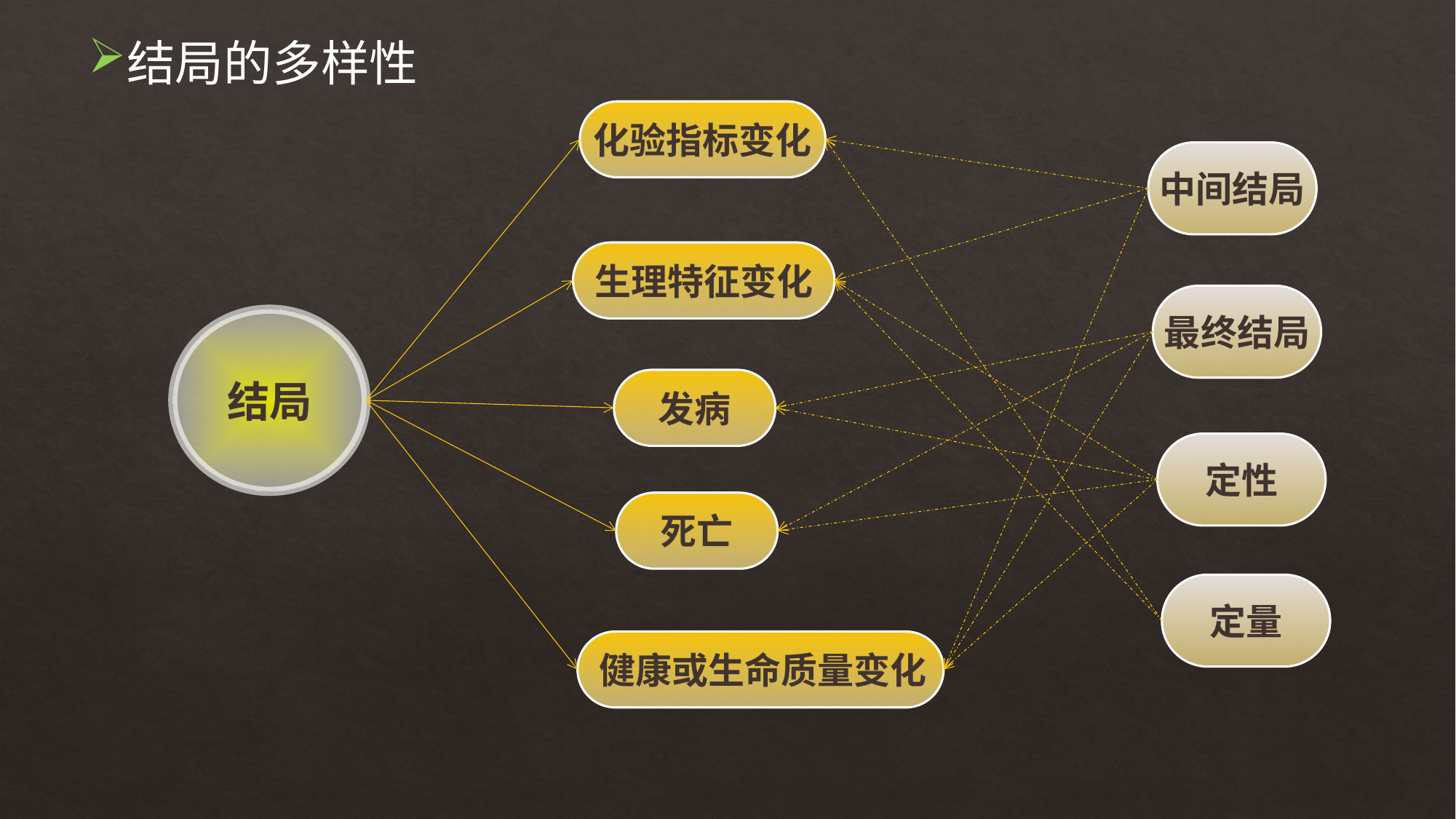

结局的多样性
化验指标变化
中间结局
生理特征变化
最终结局
结局
发病
定性
死亡

定量
健康或生命质量变化